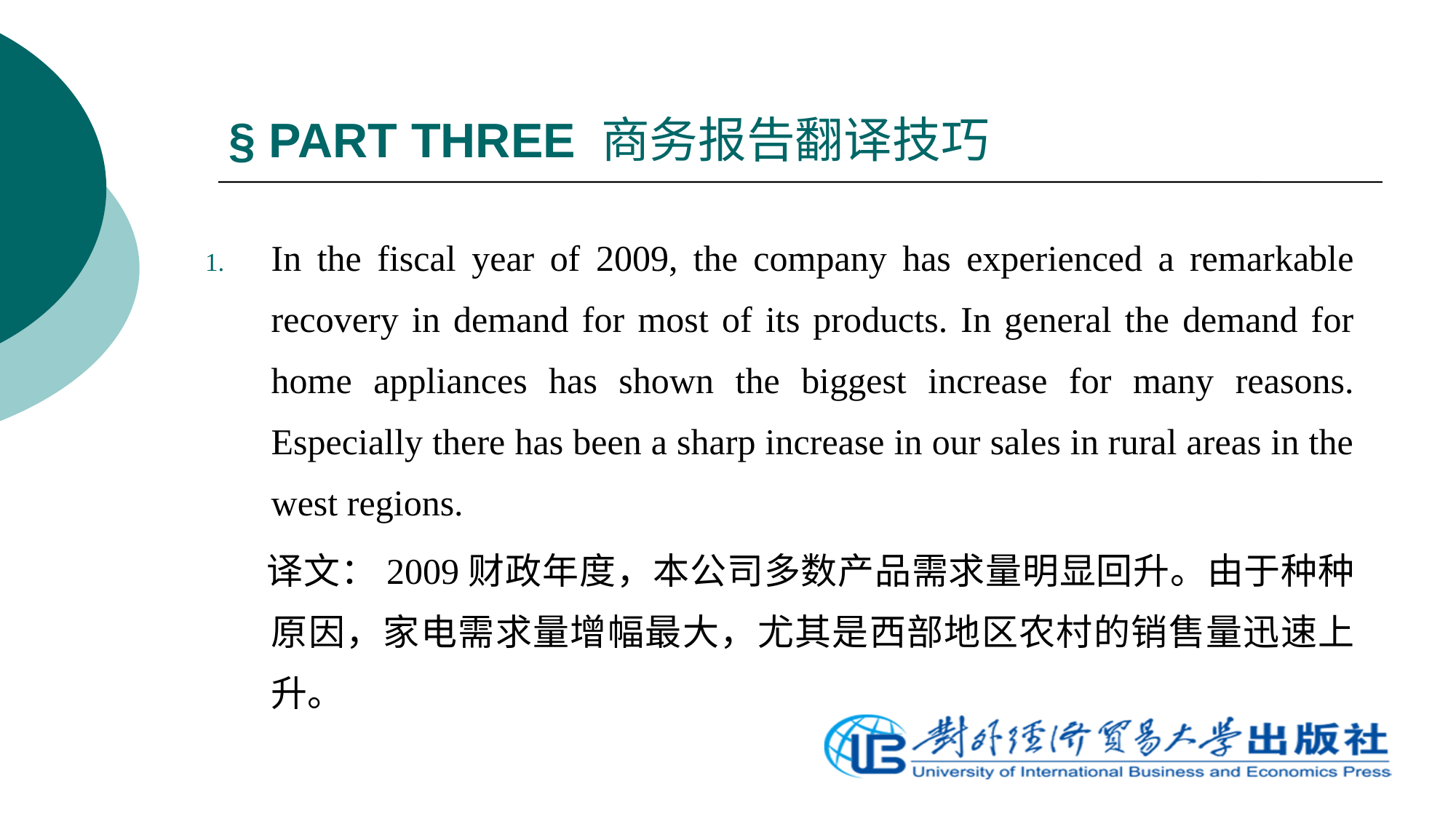

# § PART THREE 商务报告翻译技巧
In the fiscal year of 2009, the company has experienced a remarkable recovery in demand for most of its products. In general the demand for home appliances has shown the biggest increase for many reasons. Especially there has been a sharp increase in our sales in rural areas in the west regions.
      译文：2009财政年度，本公司多数产品需求量明显回升。由于种种原因，家电需求量增幅最大，尤其是西部地区农村的销售量迅速上升。